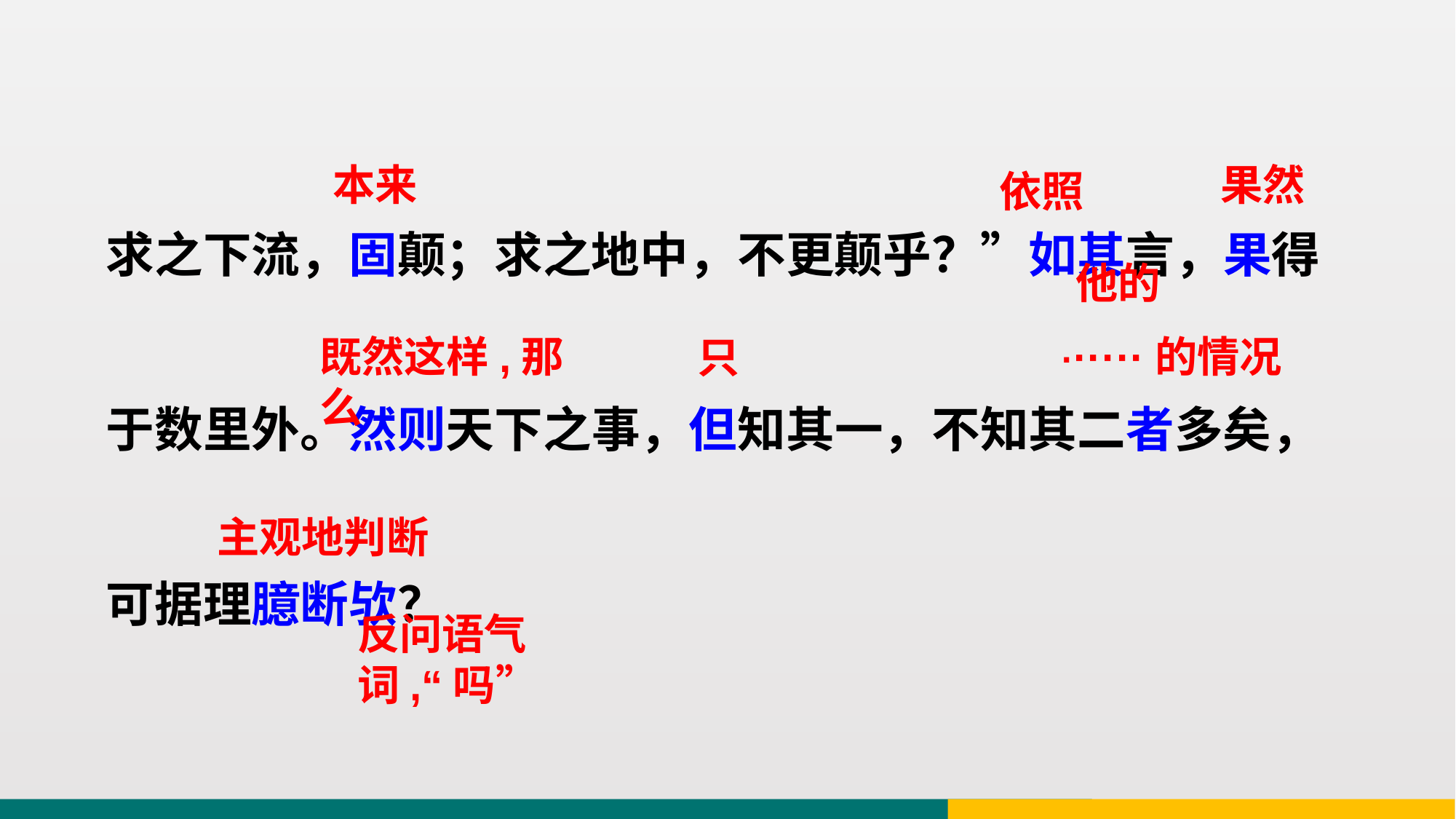

求之下流，固颠；求之地中，不更颠乎？”如其言，果得
于数里外。然则天下之事，但知其一，不知其二者多矣，
可据理臆断欤？

果然
本来
依照
他的
······的情况
既然这样,那么
只
主观地判断
反问语气词,“吗”